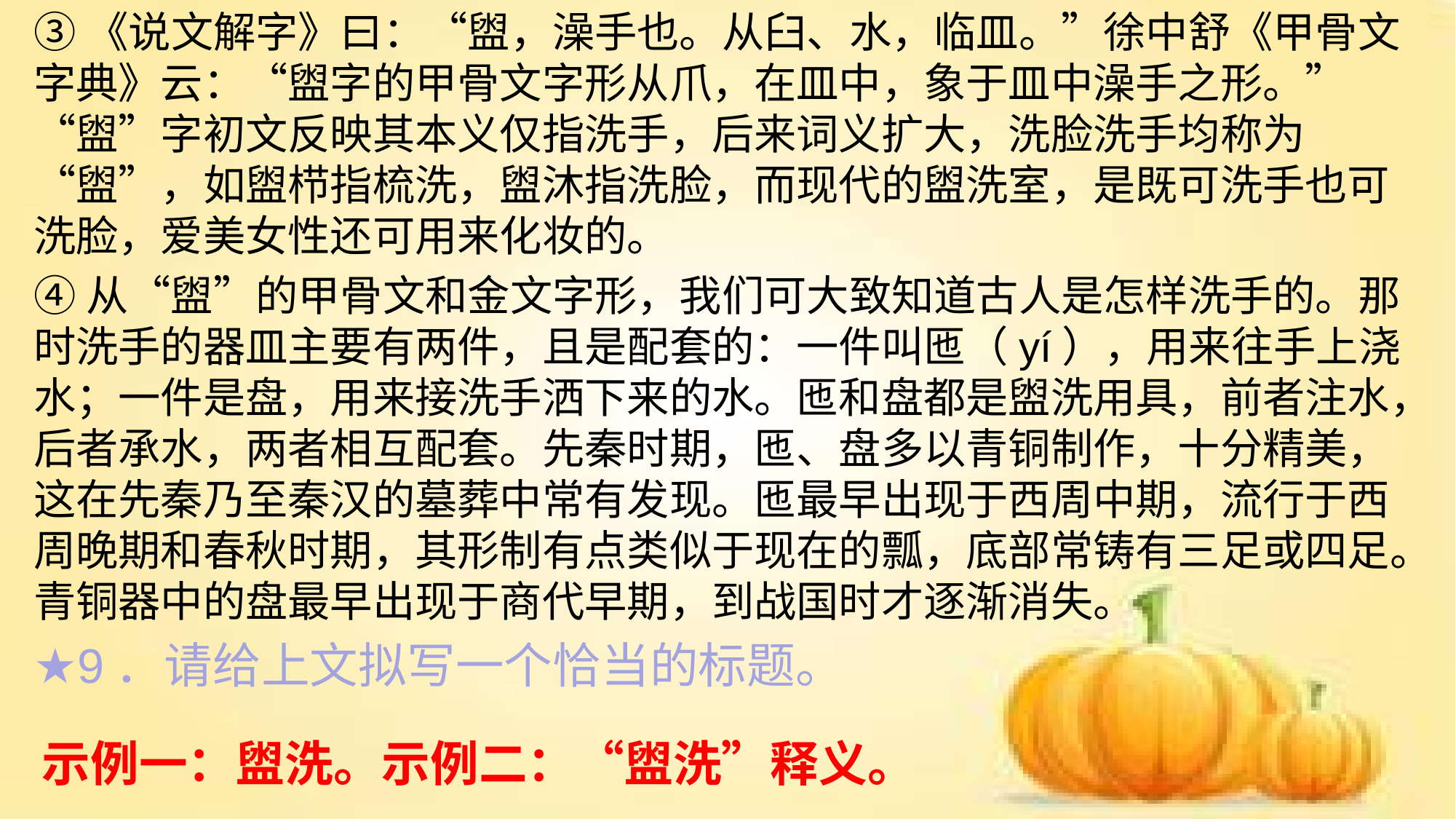

③《说文解字》曰：“盥，澡手也。从臼、水，临皿。”徐中舒《甲骨文字典》云：“盥字的甲骨文字形从爪，在皿中，象于皿中澡手之形。”“盥”字初文反映其本义仅指洗手，后来词义扩大，洗脸洗手均称为“盥”，如盥栉指梳洗，盥沐指洗脸，而现代的盥洗室，是既可洗手也可洗脸，爱美女性还可用来化妆的。
④从“盥”的甲骨文和金文字形，我们可大致知道古人是怎样洗手的。那时洗手的器皿主要有两件，且是配套的：一件叫匜（yí），用来往手上浇水；一件是盘，用来接洗手洒下来的水。匜和盘都是盥洗用具，前者注水，后者承水，两者相互配套。先秦时期，匜、盘多以青铜制作，十分精美，这在先秦乃至秦汉的墓葬中常有发现。匜最早出现于西周中期，流行于西周晚期和春秋时期，其形制有点类似于现在的瓢，底部常铸有三足或四足。青铜器中的盘最早出现于商代早期，到战国时才逐渐消失。
★9．请给上文拟写一个恰当的标题。
示例一：盥洗。示例二：“盥洗”释义。